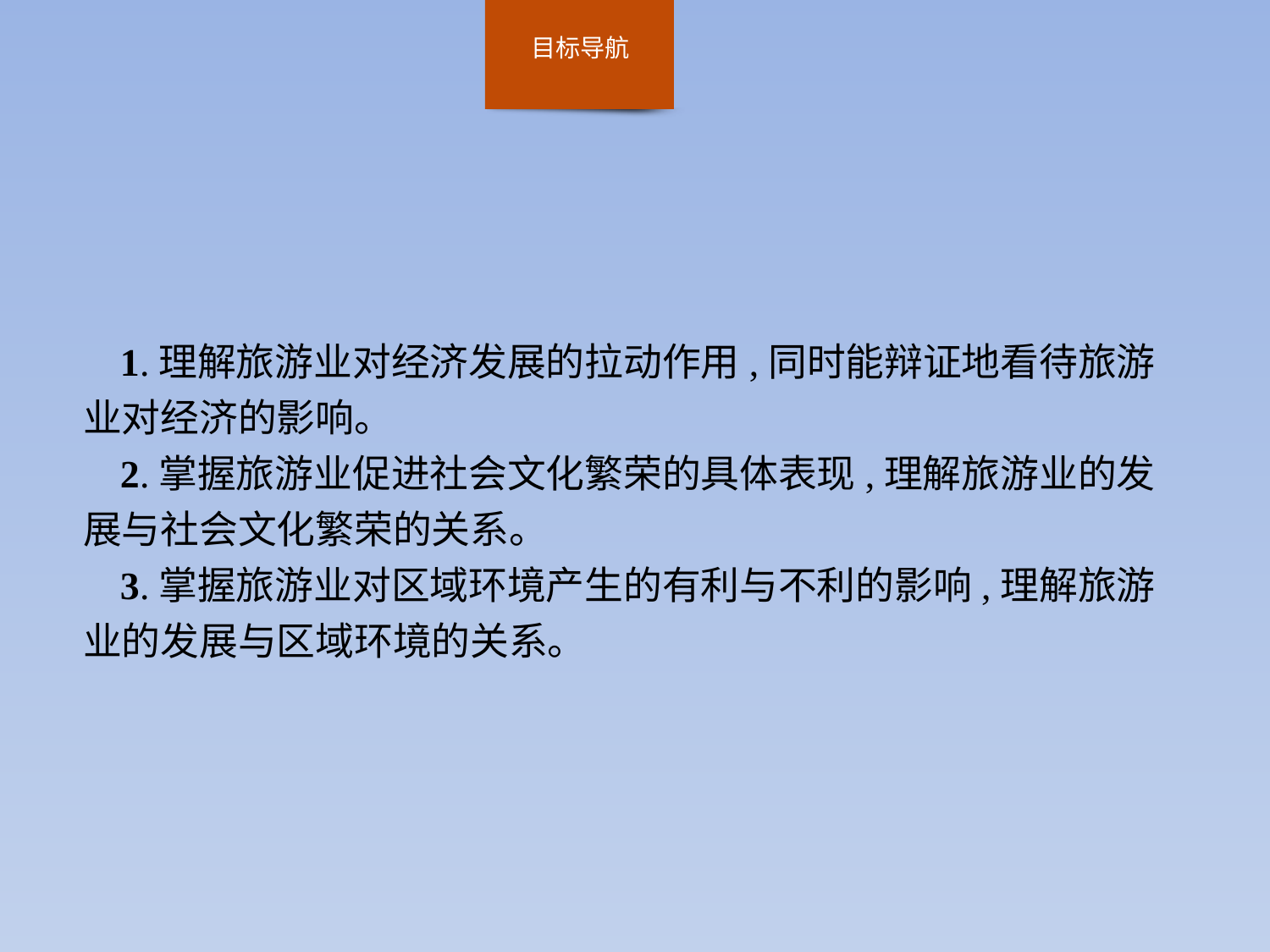

1.理解旅游业对经济发展的拉动作用,同时能辩证地看待旅游业对经济的影响。
2.掌握旅游业促进社会文化繁荣的具体表现,理解旅游业的发展与社会文化繁荣的关系。
3.掌握旅游业对区域环境产生的有利与不利的影响,理解旅游业的发展与区域环境的关系。